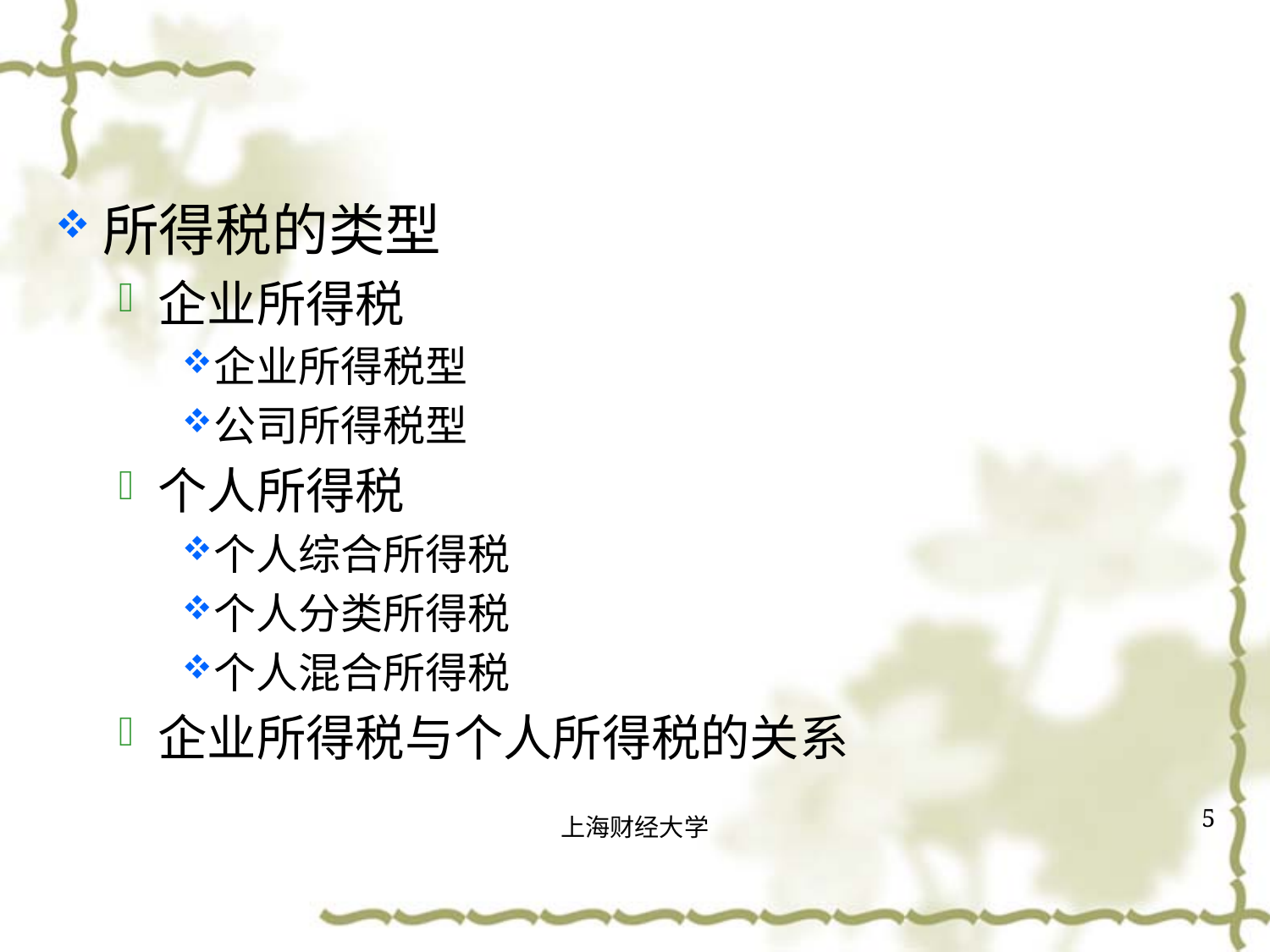

#
所得税的类型
企业所得税
企业所得税型
公司所得税型
个人所得税
个人综合所得税
个人分类所得税
个人混合所得税
企业所得税与个人所得税的关系
5
上海财经大学